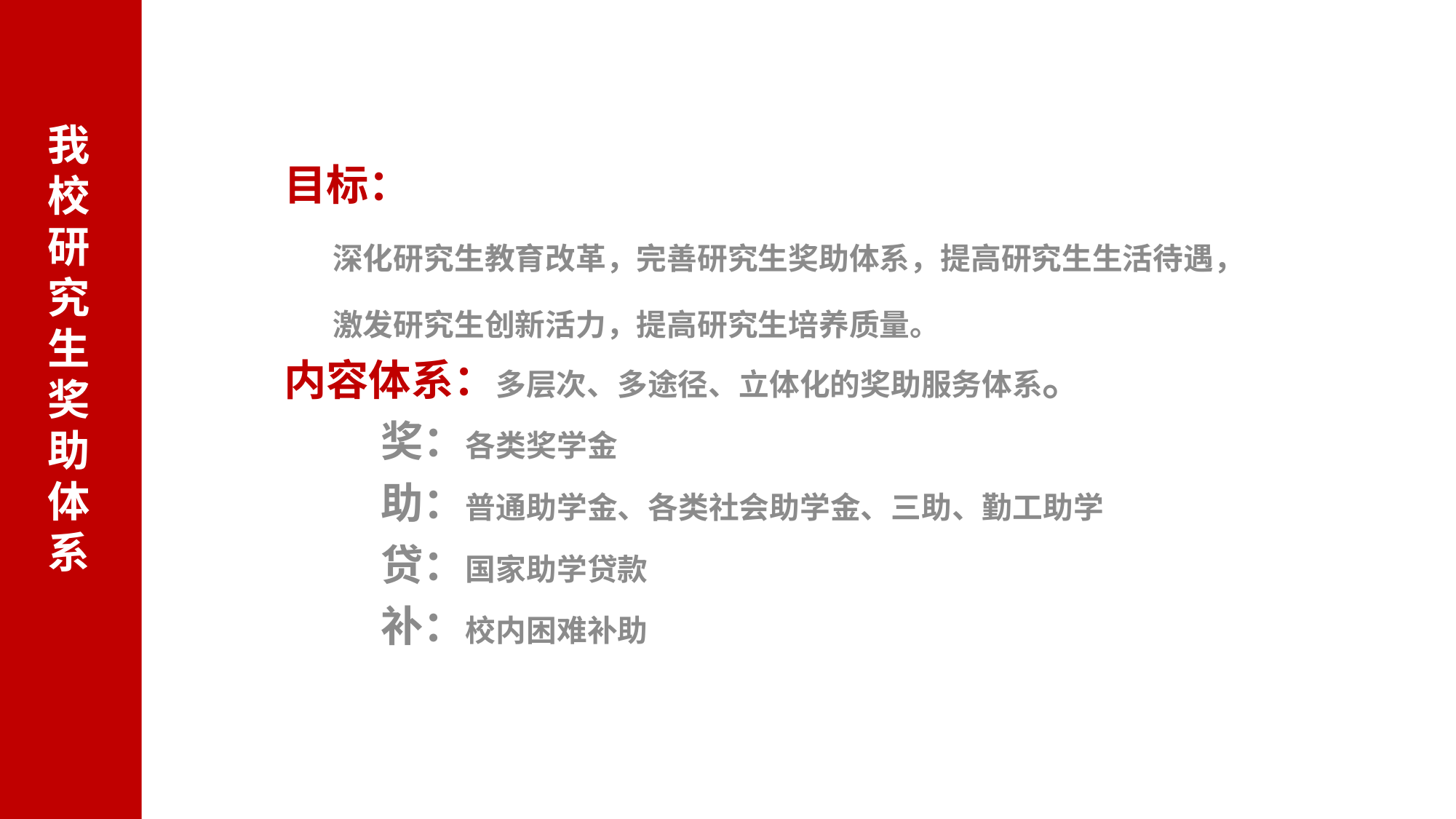

我校研究生奖助体系
目标：
      深化研究生教育改革，完善研究生奖助体系，提高研究生生活待遇，
      激发研究生创新活力，提高研究生培养质量。
内容体系：多层次、多途径、立体化的奖助服务体系。
         奖：各类奖学金
         助：普通助学金、各类社会助学金、三助、勤工助学
         贷：国家助学贷款
         补：校内困难补助